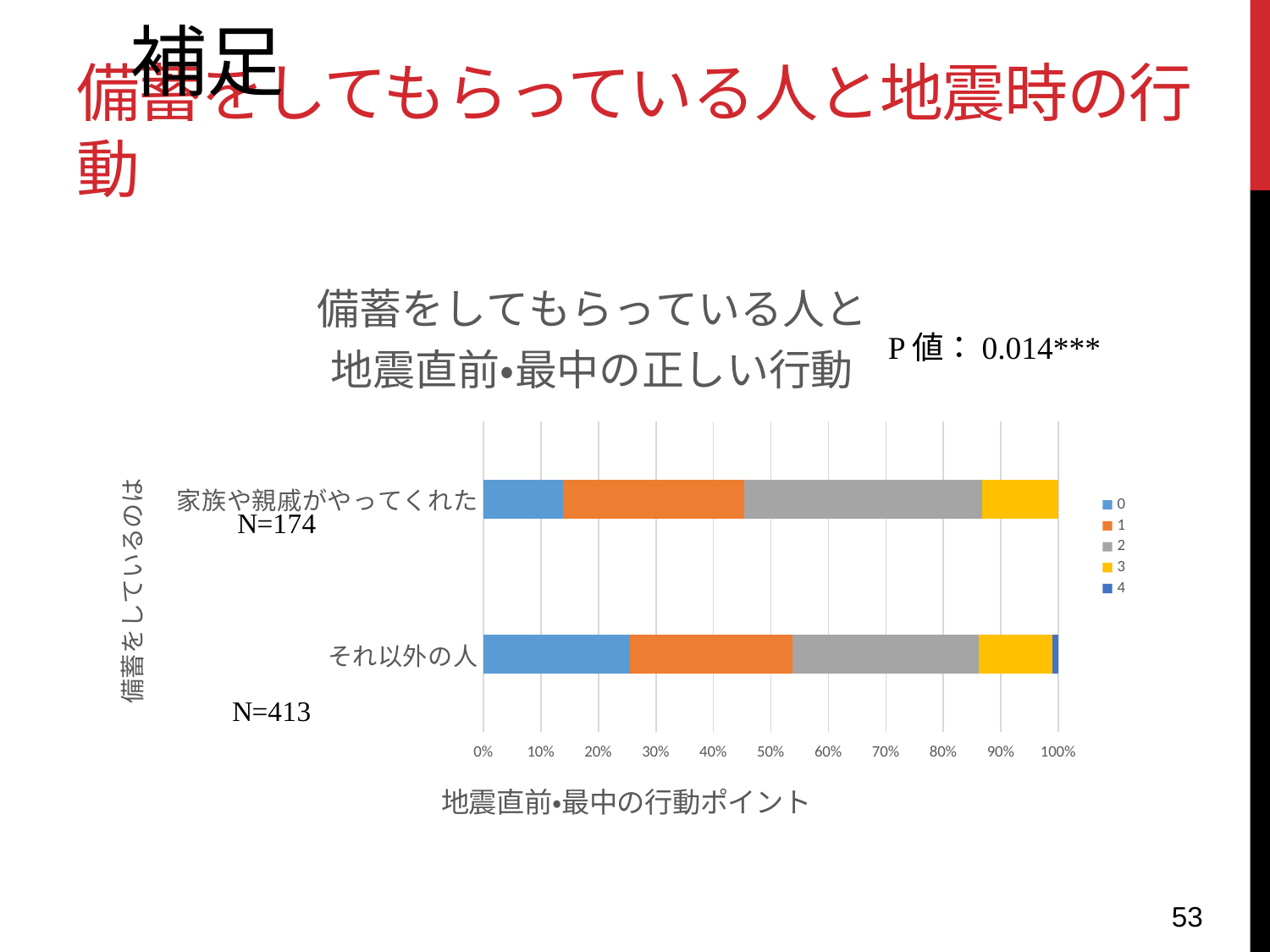

補足
# 備蓄をしてもらっている人と地震時の行動

### Chart: 備蓄をしてもらっている人と
地震直前・最中の正しい行動

| Category | 0 | 1 | 2 | 3 | 4 |
|---|---|---|---|---|---|
| それ以外の人 | 105.0 | 117.0 | 134.0 | 53.0 | 4.0 |
| 家族や親戚がやってくれた | 24.0 | 55.0 | 72.0 | 23.0 | 0.0 |
53